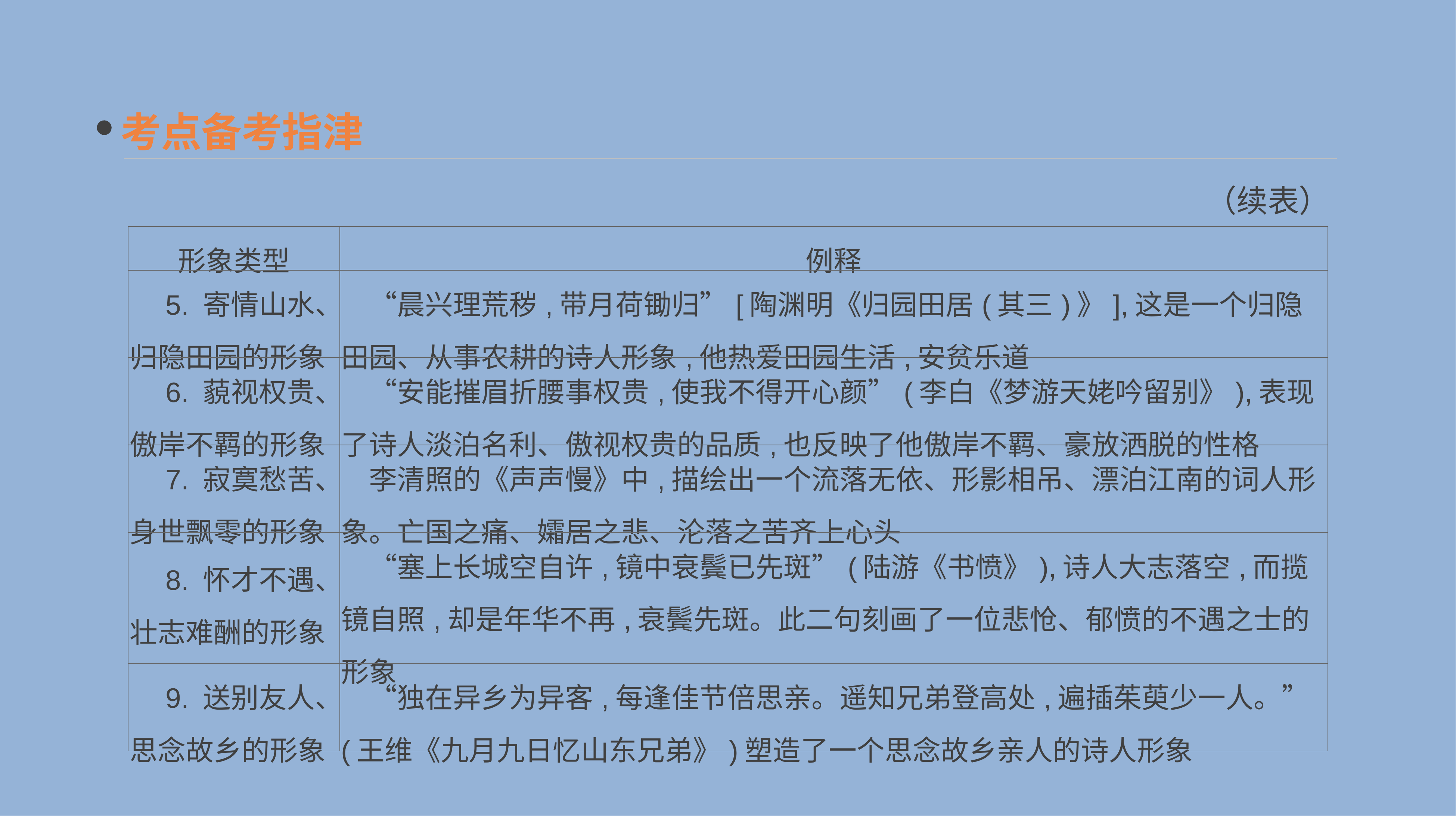

考点备考指津

（续表）
| 形象类型 | 例释 |
| --- | --- |
| 5. 寄情山水、归隐田园的形象 | “晨兴理荒秽,带月荷锄归”[陶渊明《归园田居(其三)》],这是一个归隐田园、从事农耕的诗人形象,他热爱田园生活,安贫乐道 |
| 6. 藐视权贵、傲岸不羁的形象 | “安能摧眉折腰事权贵,使我不得开心颜”(李白《梦游天姥吟留别》),表现了诗人淡泊名利、傲视权贵的品质,也反映了他傲岸不羁、豪放洒脱的性格 |
| 7. 寂寞愁苦、身世飘零的形象 | 李清照的《声声慢》中,描绘出一个流落无依、形影相吊、漂泊江南的词人形象。亡国之痛、孀居之悲、沦落之苦齐上心头 |
| 8. 怀才不遇、壮志难酬的形象 | “塞上长城空自许,镜中衰鬓已先斑”(陆游《书愤》),诗人大志落空,而揽镜自照,却是年华不再,衰鬓先斑。此二句刻画了一位悲怆、郁愤的不遇之士的形象 |
| 9. 送别友人、思念故乡的形象 | “独在异乡为异客,每逢佳节倍思亲。遥知兄弟登高处,遍插茱萸少一人。”(王维《九月九日忆山东兄弟》)塑造了一个思念故乡亲人的诗人形象 |